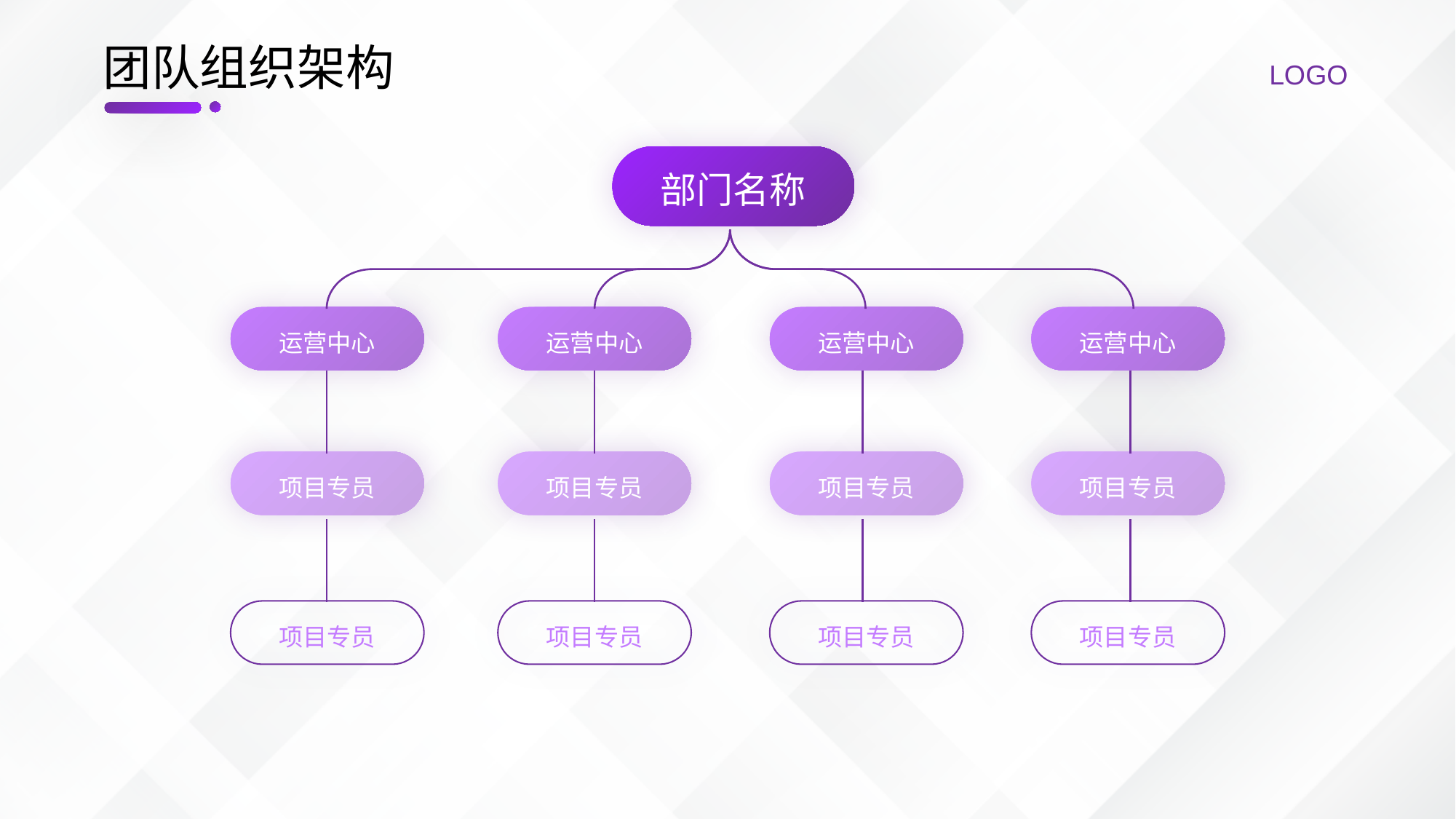

# 团队组织架构

部门名称

运营中心
运营中心
运营中心
运营中心

项目专员
项目专员
项目专员
项目专员

项目专员
项目专员
项目专员
项目专员